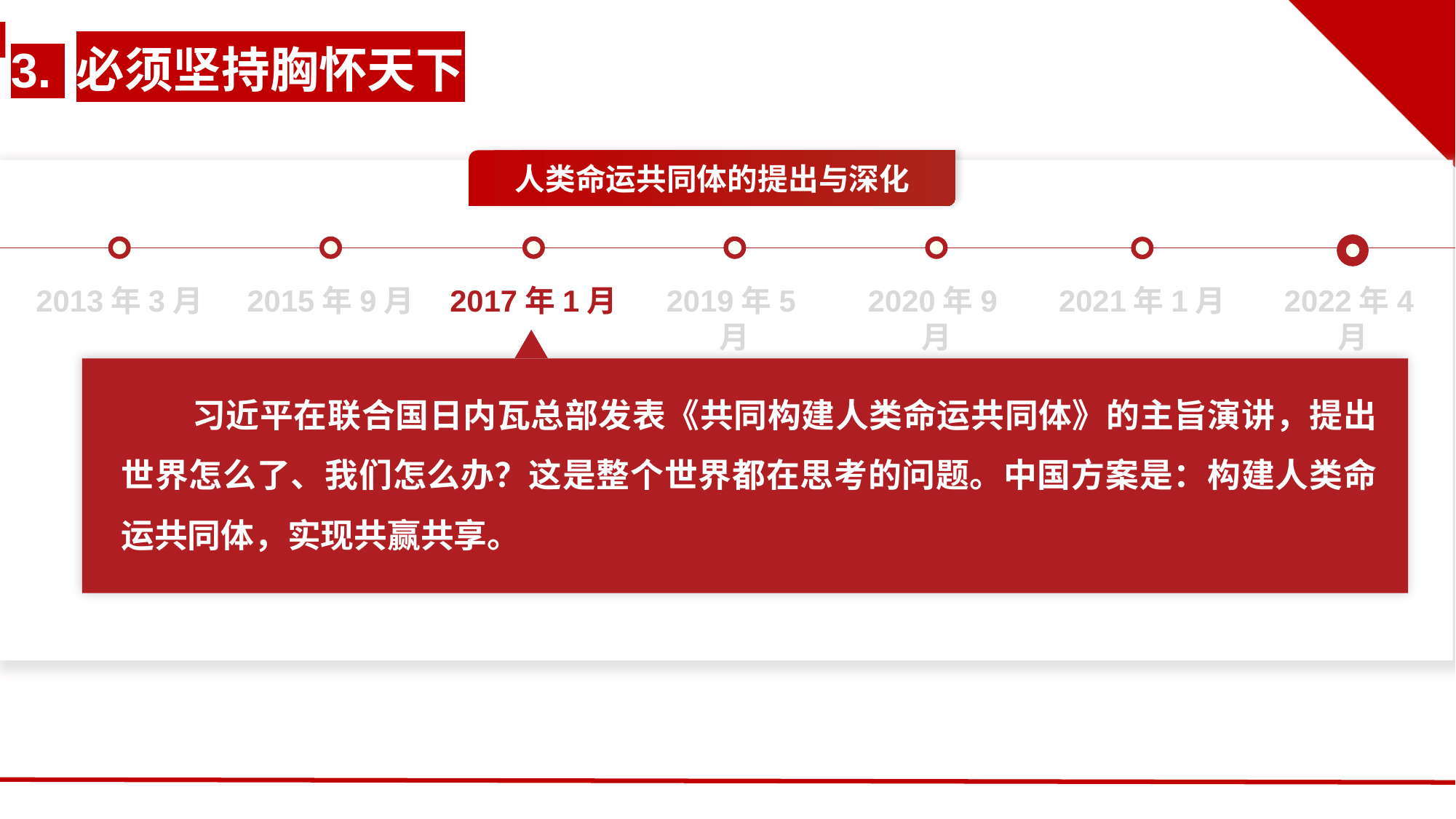

3. 必须坚持胸怀天下
人类命运共同体的提出与深化

2013年3月
2015年9月
2017年1月
2019年5月
2020年9月
2021年1月
2022年4月

 习近平在联合国日内瓦总部发表《共同构建人类命运共同体》的主旨演讲，提出世界怎么了、我们怎么办？这是整个世界都在思考的问题。中国方案是：构建人类命运共同体，实现共赢共享。